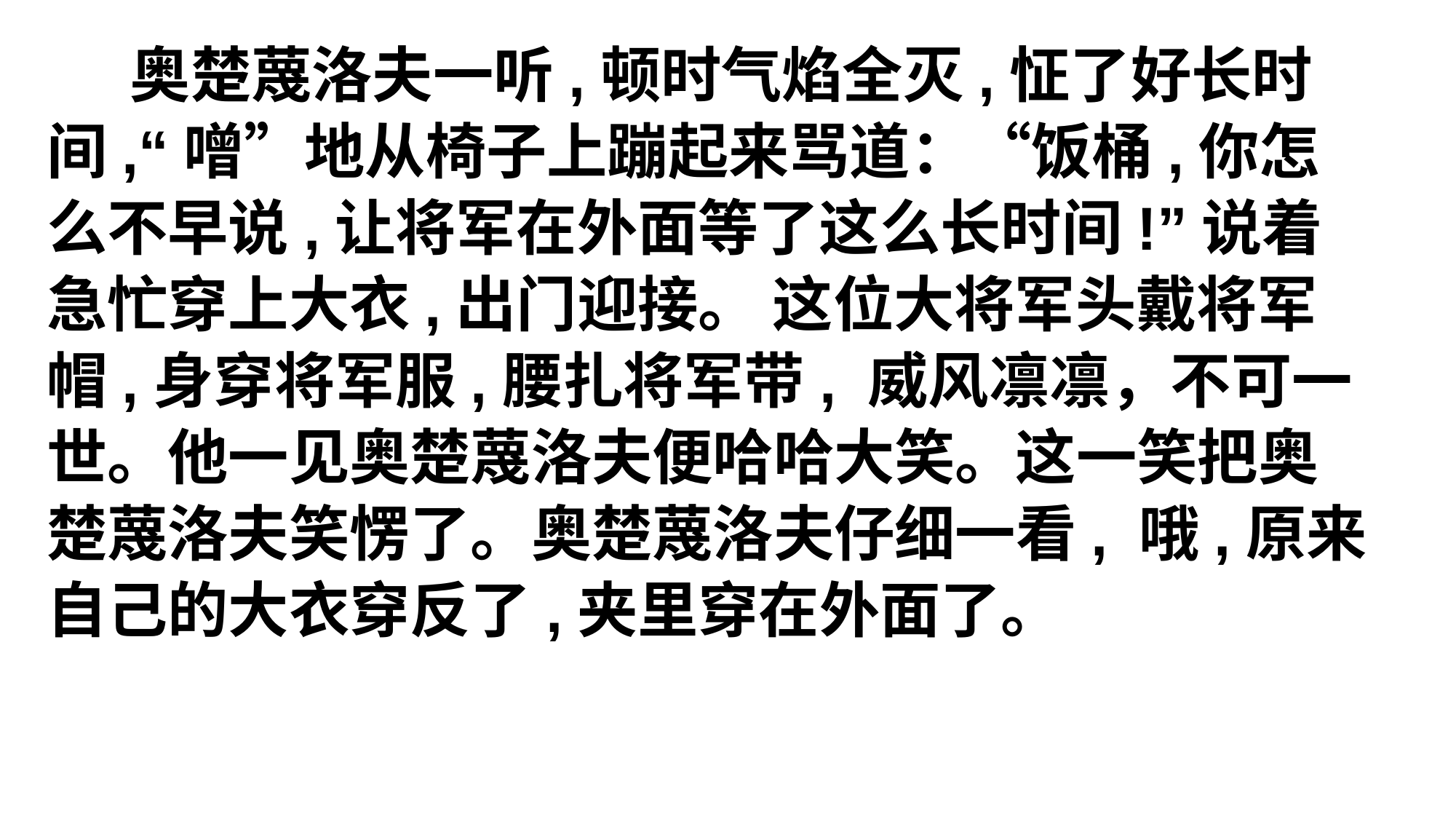

奥楚蔑洛夫一听,顿时气焰全灭,怔了好长时间,“噌”地从椅子上蹦起来骂道：“饭桶,你怎么不早说,让将军在外面等了这么长时间!”说着急忙穿上大衣,出门迎接。 这位大将军头戴将军帽,身穿将军服,腰扎将军带, 威风凛凛，不可一世。他一见奥楚蔑洛夫便哈哈大笑。这一笑把奥楚蔑洛夫笑愣了。奥楚蔑洛夫仔细一看, 哦,原来自己的大衣穿反了,夹里穿在外面了。